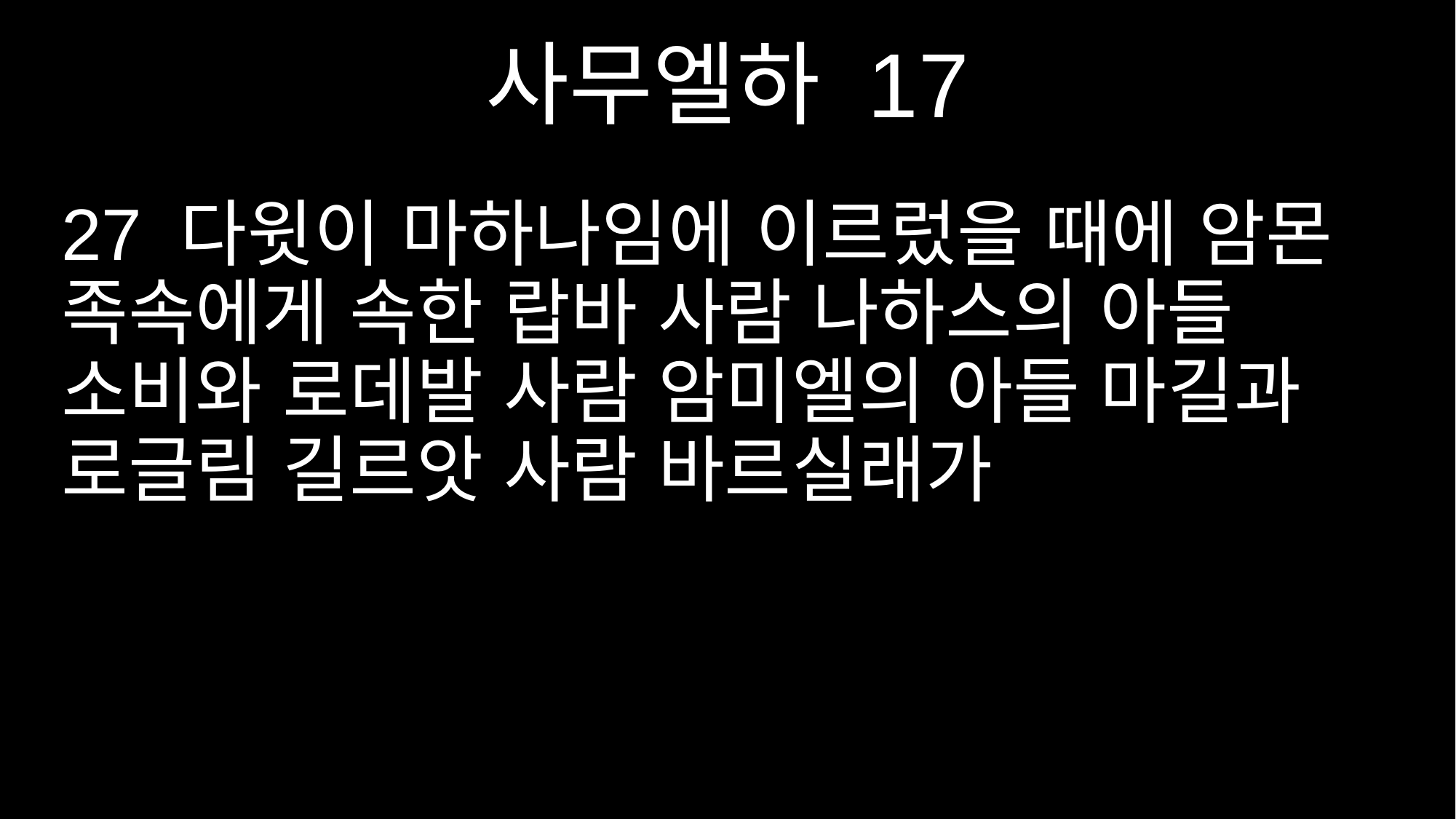

사무엘하 17
27 다윗이 마하나임에 이르렀을 때에 암몬 족속에게 속한 랍바 사람 나하스의 아들 소비와 로데발 사람 암미엘의 아들 마길과 로글림 길르앗 사람 바르실래가